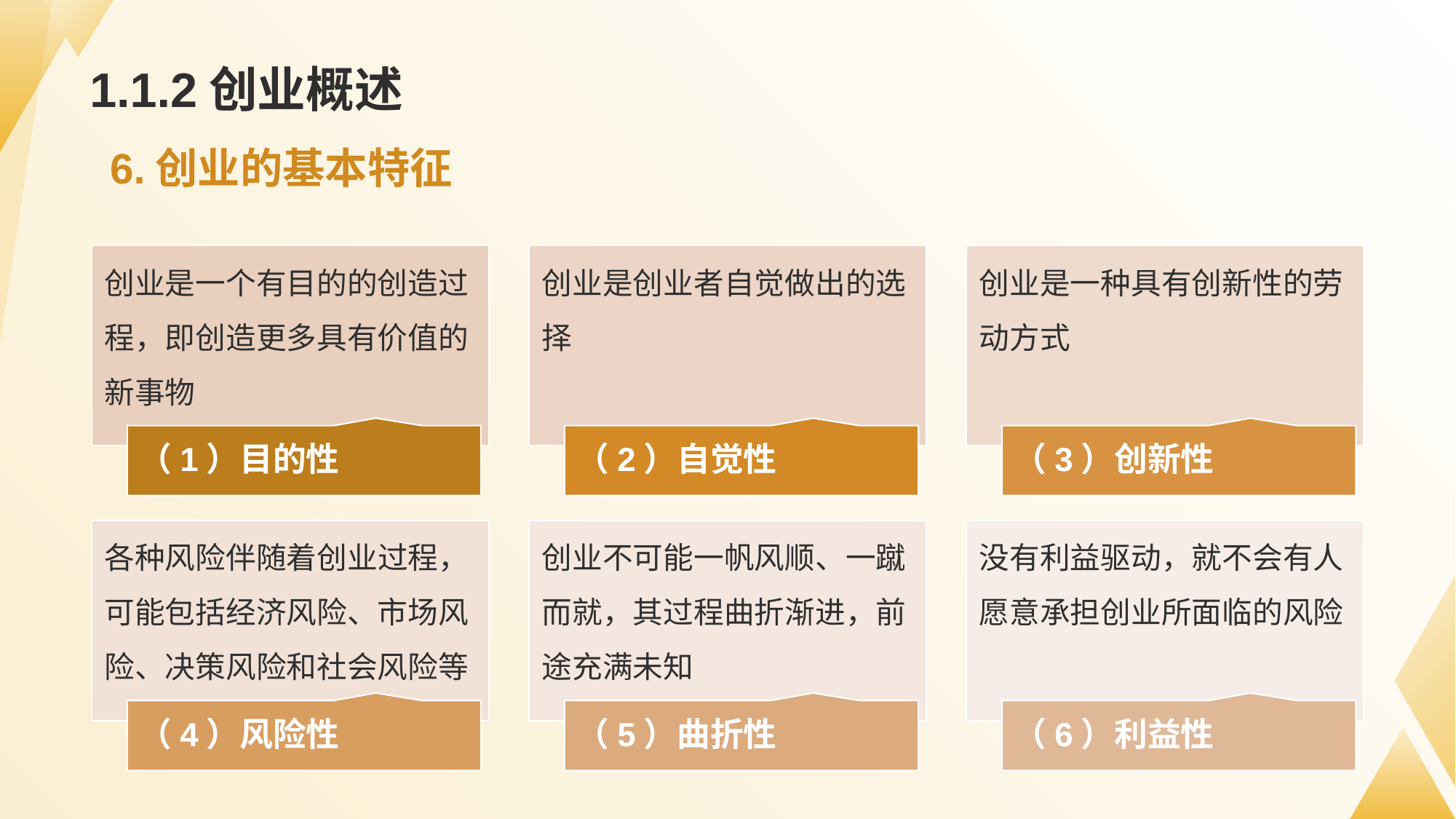

# 1.1.2创业概述
6.创业的基本特征
创业是一个有目的的创造过程，即创造更多具有价值的新事物
创业是创业者自觉做出的选择
创业是一种具有创新性的劳动方式
（1）目的性
（2）自觉性
（3）创新性
各种风险伴随着创业过程，可能包括经济风险、市场风险、决策风险和社会风险等
创业不可能一帆风顺、一蹴而就，其过程曲折渐进，前途充满未知
没有利益驱动，就不会有人愿意承担创业所面临的风险
（4）风险性
（5）曲折性
（6）利益性